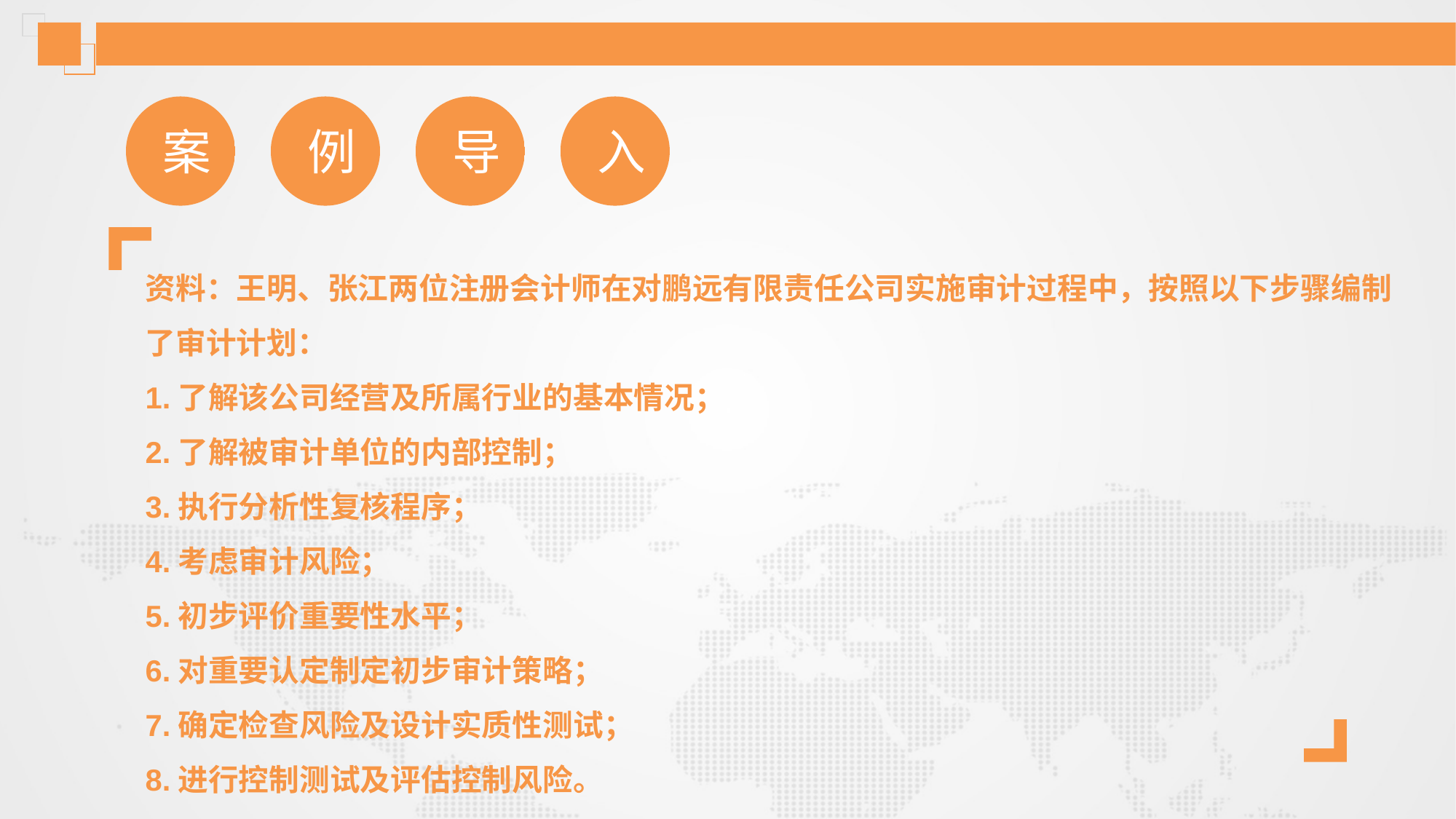

案

例

导

入

资料：王明、张江两位注册会计师在对鹏远有限责任公司实施审计过程中，按照以下步骤编制了审计计划：
1.了解该公司经营及所属行业的基本情况；
2.了解被审计单位的内部控制；
3.执行分析性复核程序；
4.考虑审计风险；
5.初步评价重要性水平；
6.对重要认定制定初步审计策略；
7.确定检查风险及设计实质性测试；
8.进行控制测试及评估控制风险。